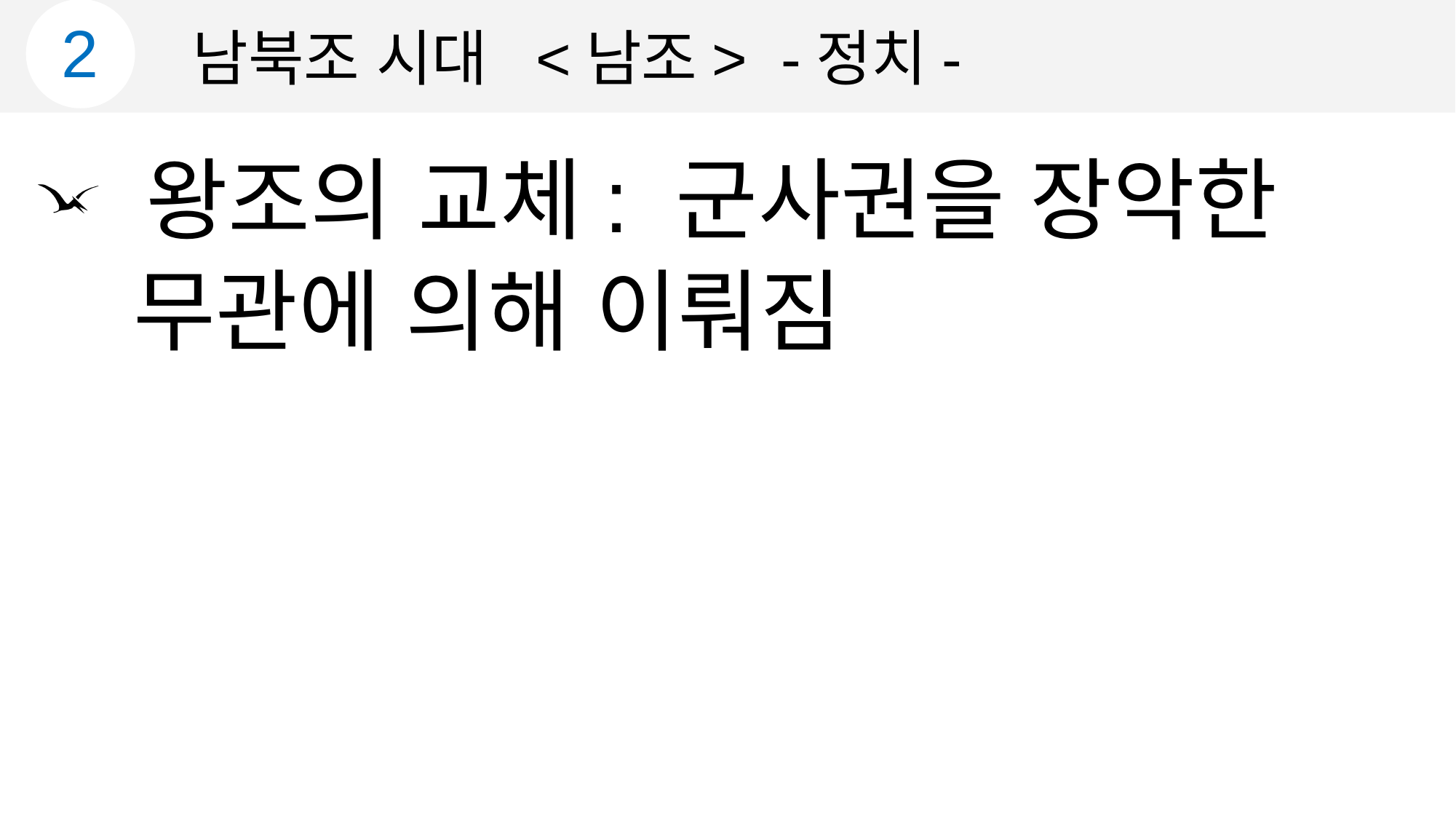

2
남북조 시대  <남조>  -정치-
 왕조의 교체: 군사권을 장악한
   무관에 의해 이뤄짐